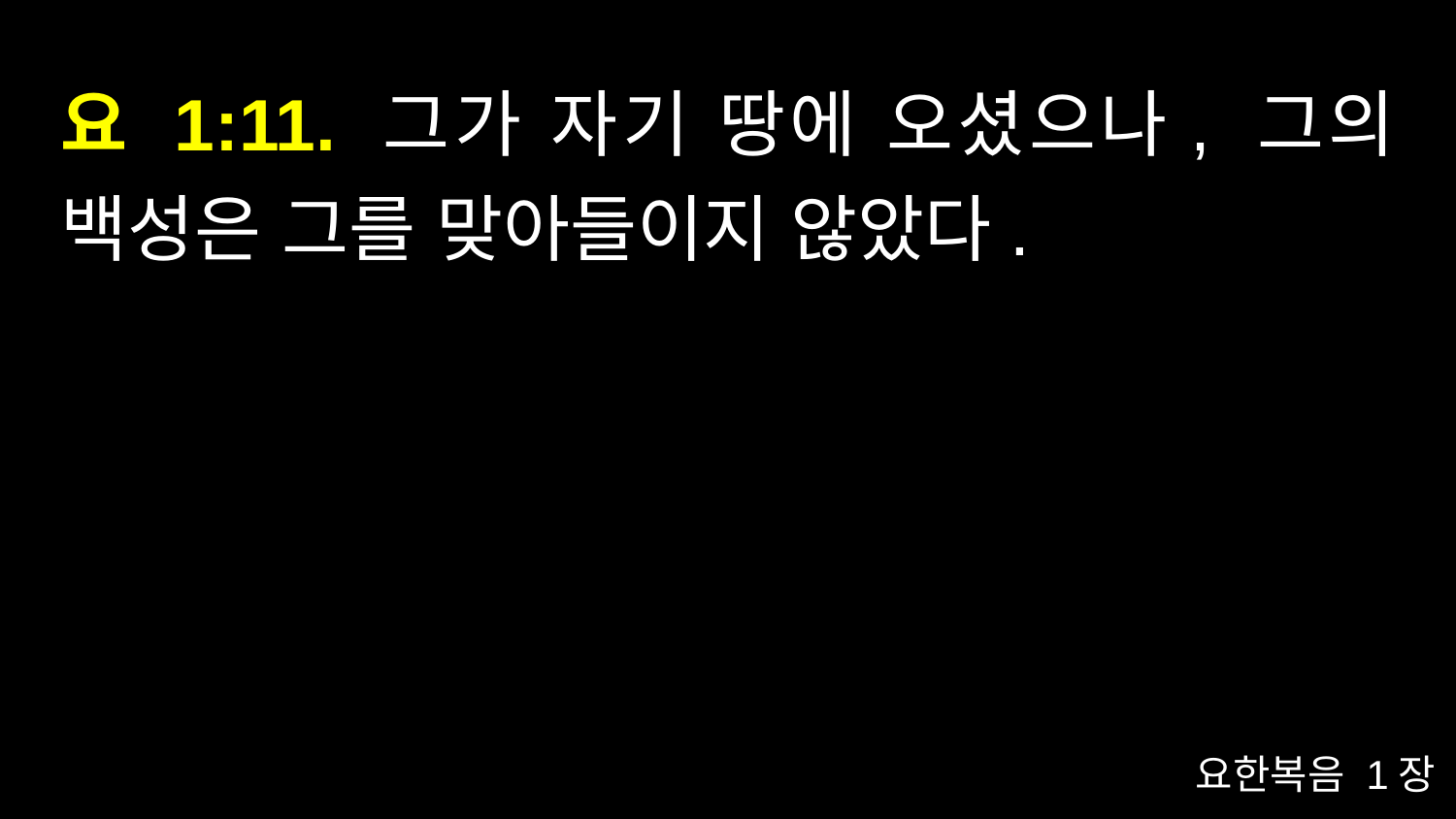

# 요 1:11. 그가 자기 땅에 오셨으나, 그의 백성은 그를 맞아들이지 않았다.
요한복음 1장